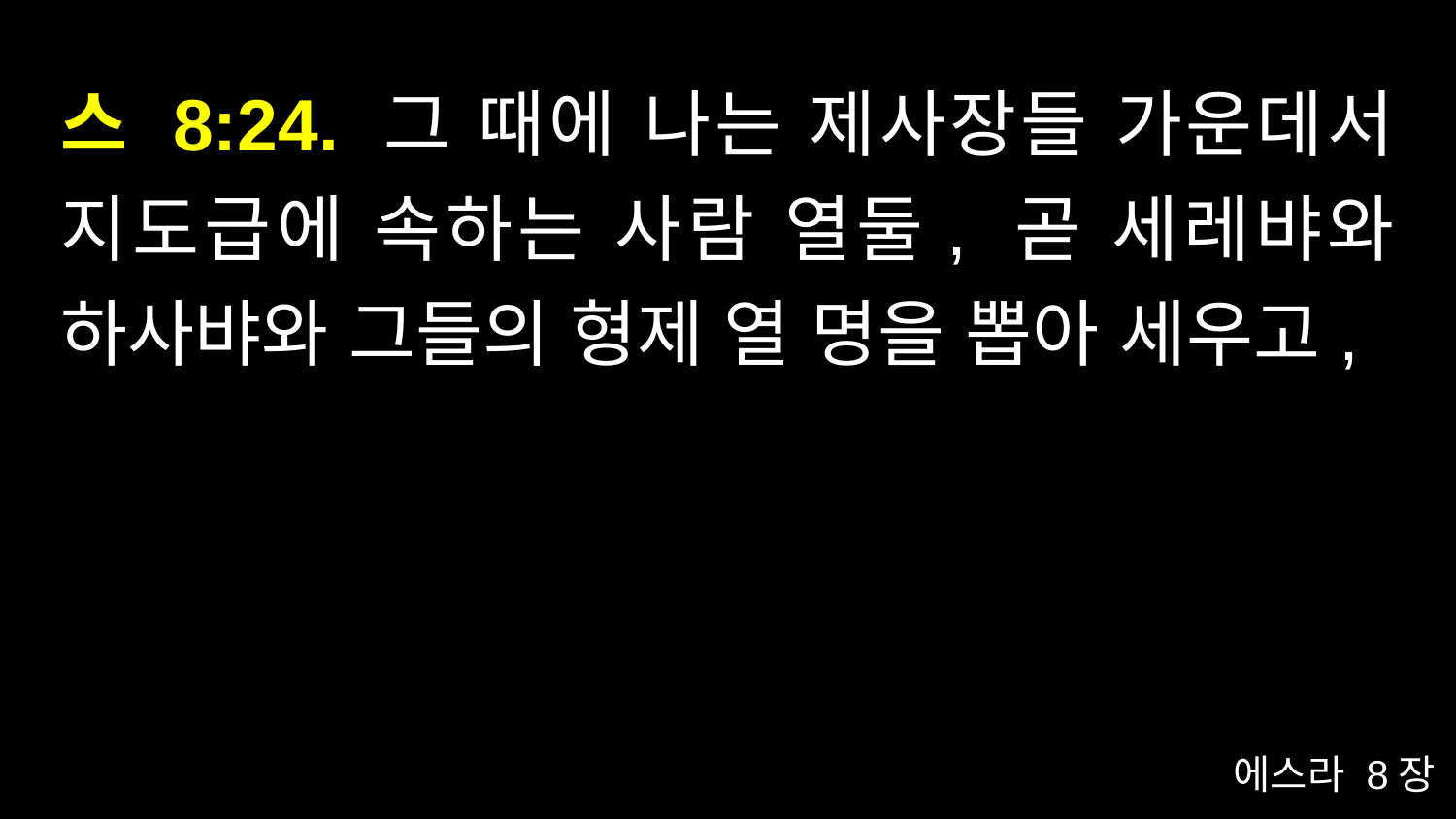

# 스 8:24. 그 때에 나는 제사장들 가운데서 지도급에 속하는 사람 열둘, 곧 세레뱌와 하사뱌와 그들의 형제 열 명을 뽑아 세우고,
에스라 8장